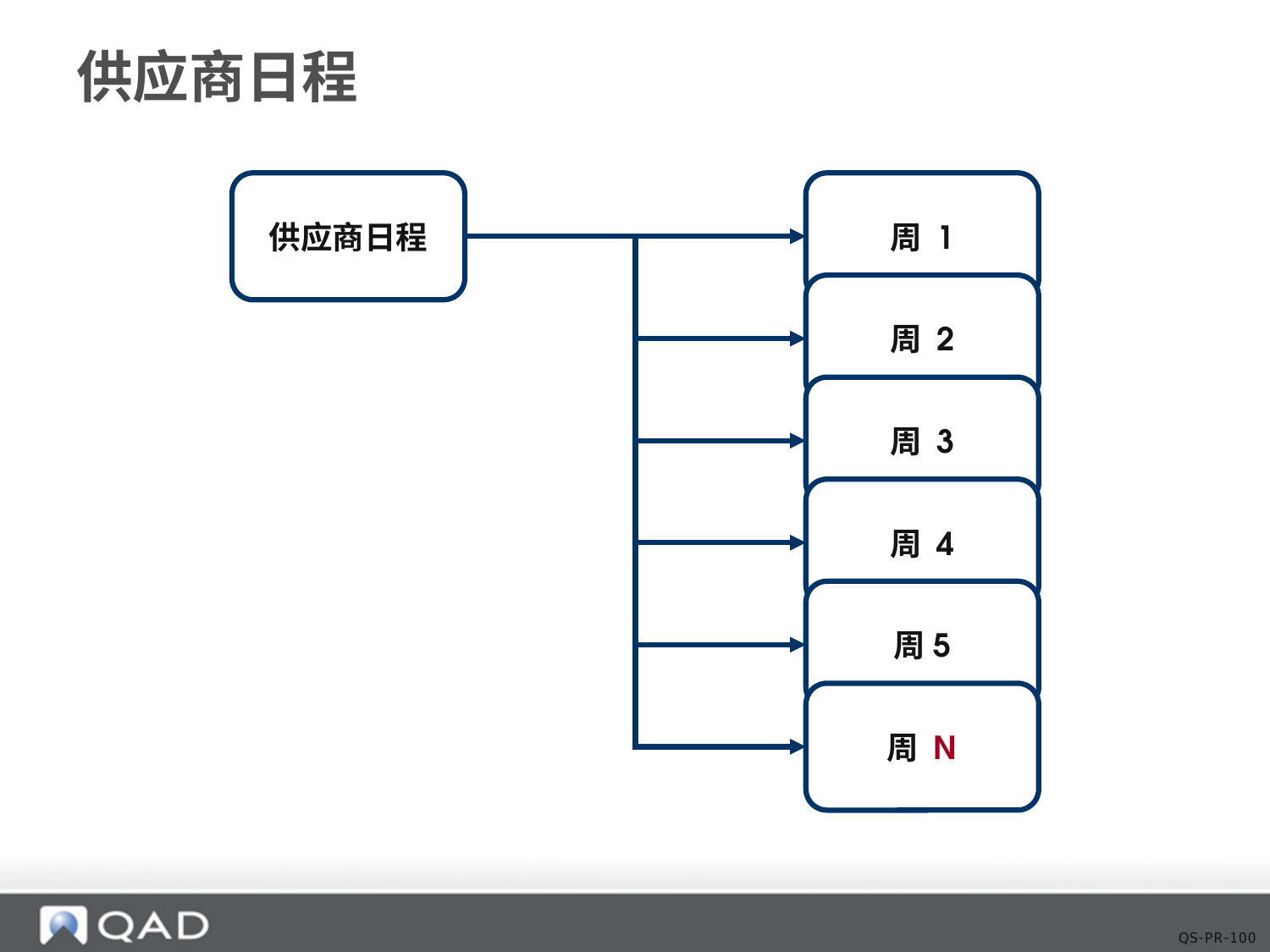

# 供应商日程
供应商日程
周 1
周 2
周 3
周 4
周5
周 N
QS-PR-100